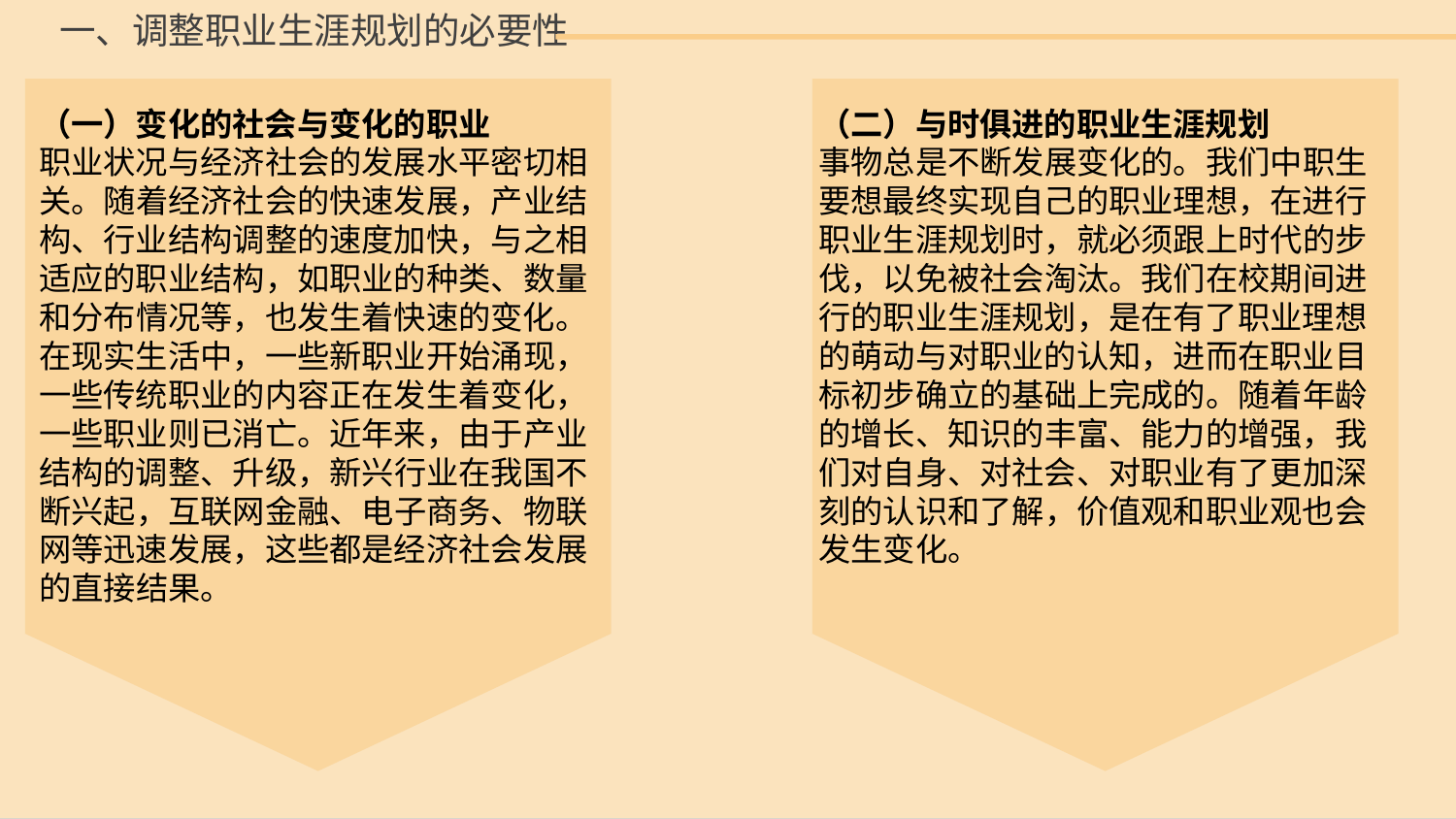

一、调整职业生涯规划的必要性

（一）变化的社会与变化的职业
职业状况与经济社会的发展水平密切相关。随着经济社会的快速发展，产业结构、行业结构调整的速度加快，与之相适应的职业结构，如职业的种类、数量和分布情况等，也发生着快速的变化。在现实生活中，一些新职业开始涌现，一些传统职业的内容正在发生着变化，一些职业则已消亡。近年来，由于产业结构的调整、升级，新兴行业在我国不断兴起，互联网金融、电子商务、物联网等迅速发展，这些都是经济社会发展的直接结果。
（二）与时俱进的职业生涯规划
事物总是不断发展变化的。我们中职生要想最终实现自己的职业理想，在进行职业生涯规划时，就必须跟上时代的步伐，以免被社会淘汰。我们在校期间进行的职业生涯规划，是在有了职业理想的萌动与对职业的认知，进而在职业目标初步确立的基础上完成的。随着年龄的增长、知识的丰富、能力的增强，我们对自身、对社会、对职业有了更加深刻的认识和了解，价值观和职业观也会
发生变化。